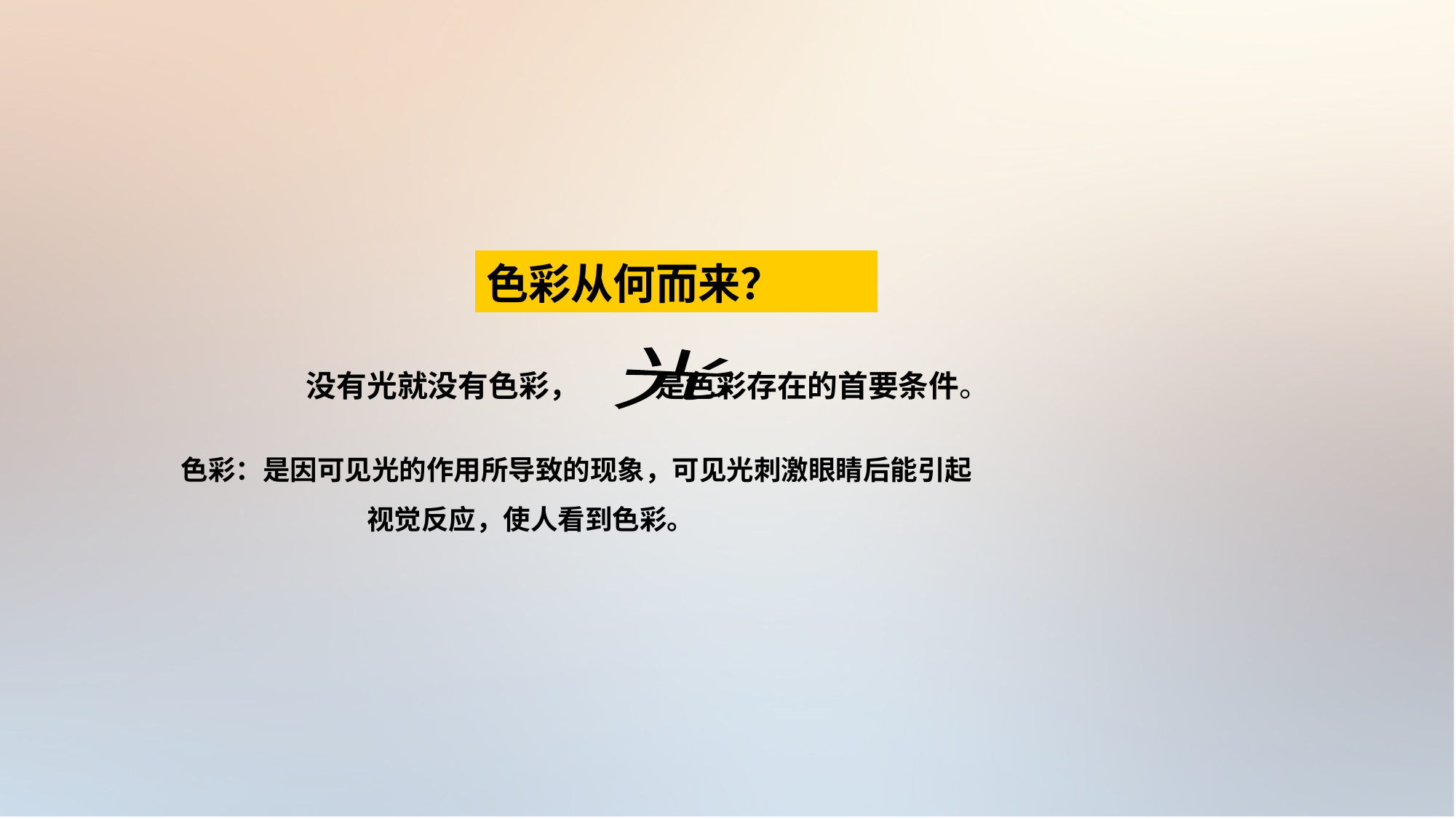

色彩从何而来？
光
没有光就没有色彩，           是色彩存在的首要条件。
色彩：是因可见光的作用所导致的现象，可见光刺激眼睛后能引起
                             视觉反应，使人看到色彩。